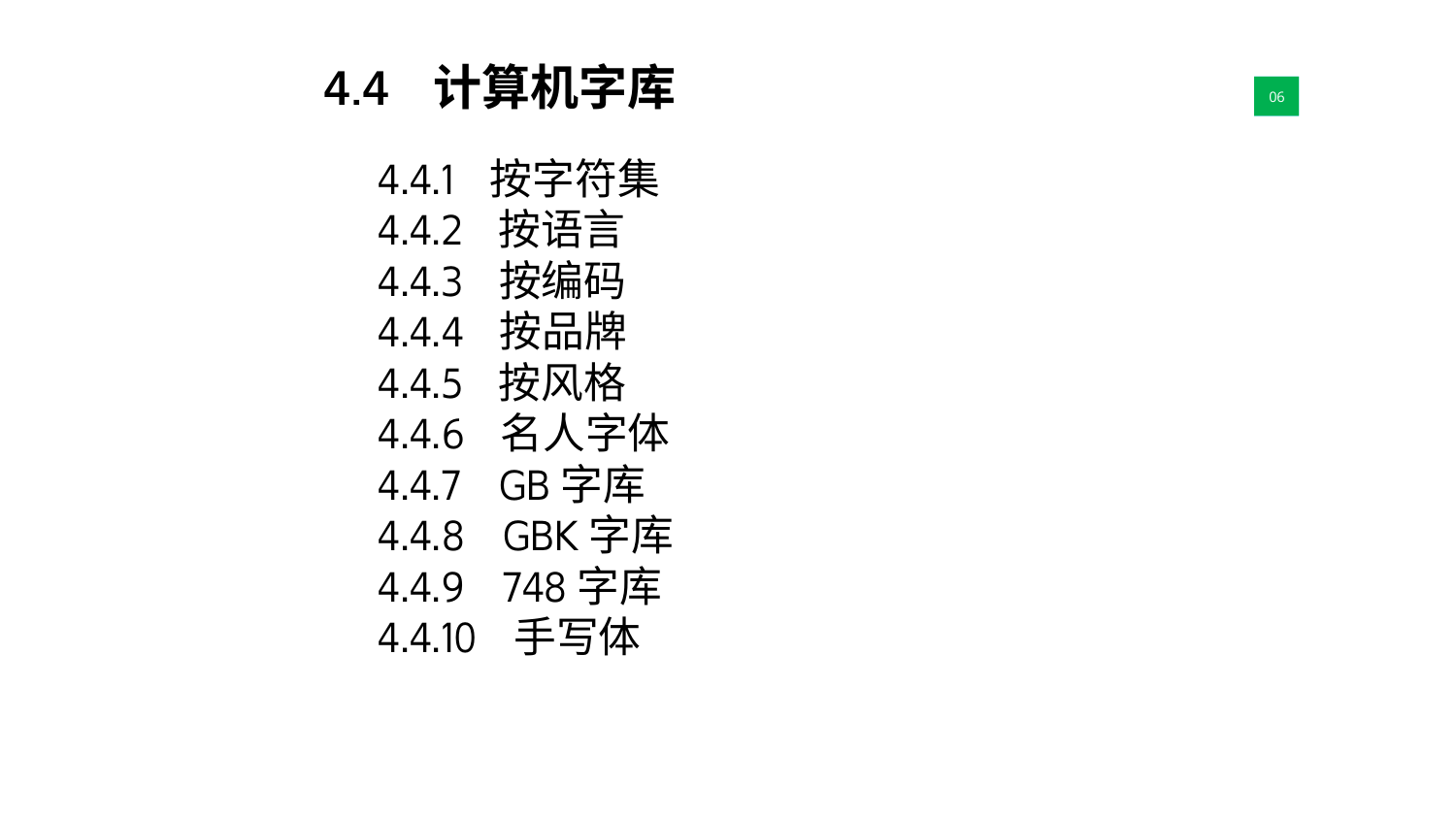

4.4  计算机字库

01
06
4.4.1  按字符集
4.4.2  按语言
4.4.3  按编码
4.4.4  按品牌
4.4.5  按风格
4.4.6  名人字体
4.4.7   GB字库
4.4.8   GBK字库
4.4.9   748字库
4.4.10  手写体